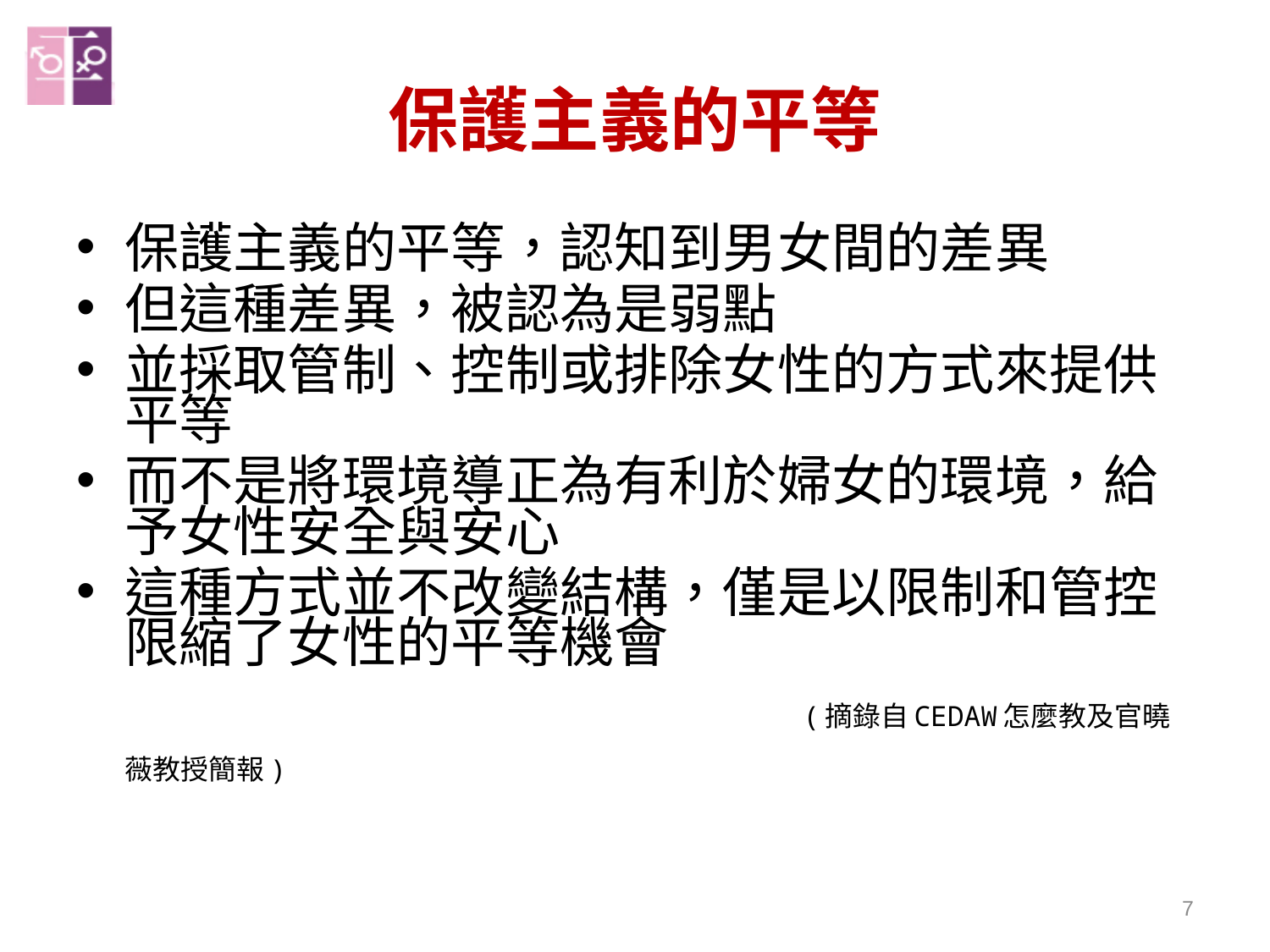

# 保護主義的平等
保護主義的平等，認知到男女間的差異
但這種差異，被認為是弱點
並採取管制、控制或排除女性的方式來提供平等
而不是將環境導正為有利於婦女的環境，給予女性安全與安心
這種方式並不改變結構，僅是以限制和管控限縮了女性的平等機會
                                      (摘錄自CEDAW怎麼教及官曉薇教授簡報)
7